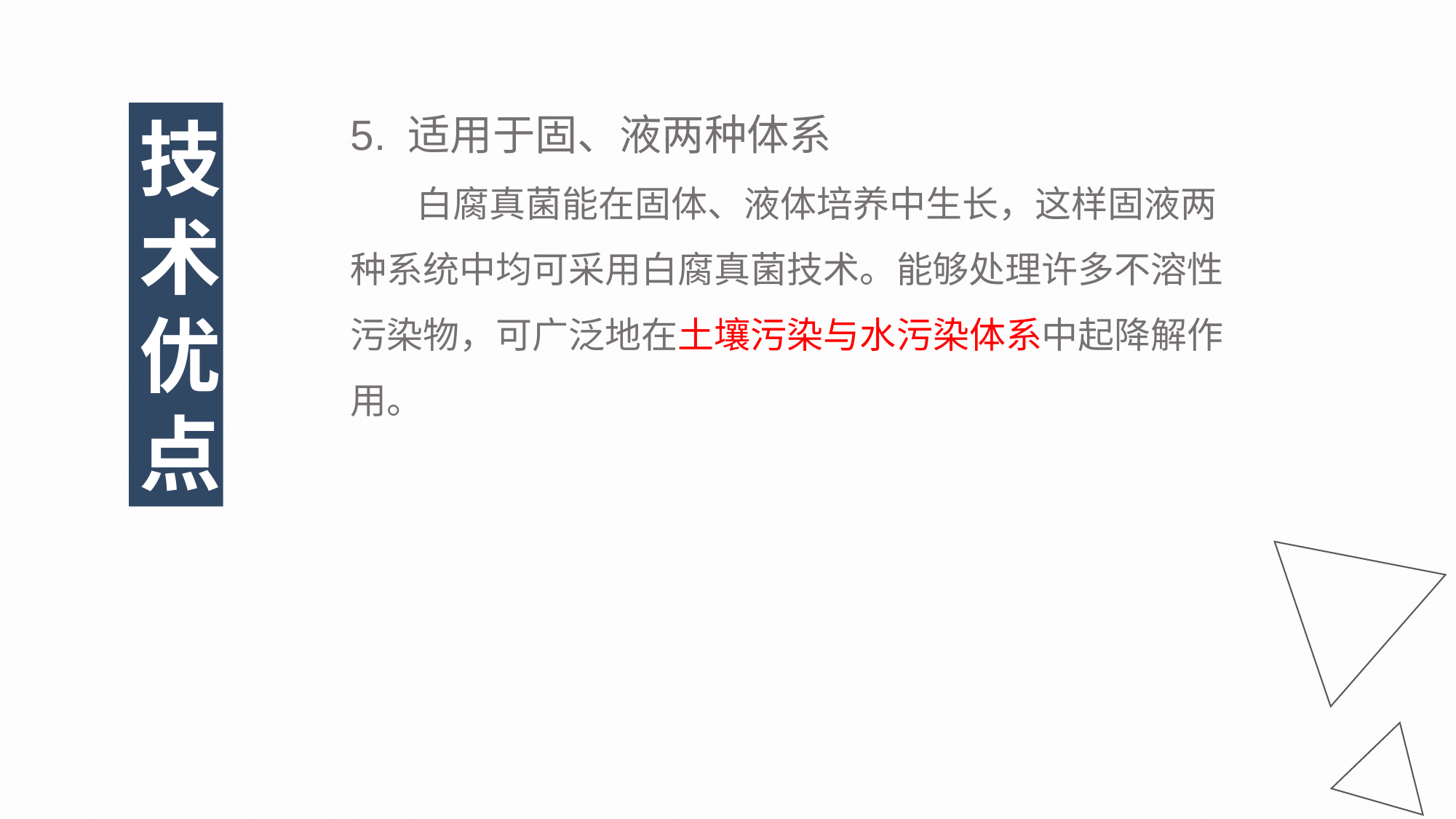

5. 适用于固、液两种体系
       白腐真菌能在固体、液体培养中生长，这样固液两种系统中均可采用白腐真菌技术。能够处理许多不溶性污染物，可广泛地在土壤污染与水污染体系中起降解作用。
技术优点